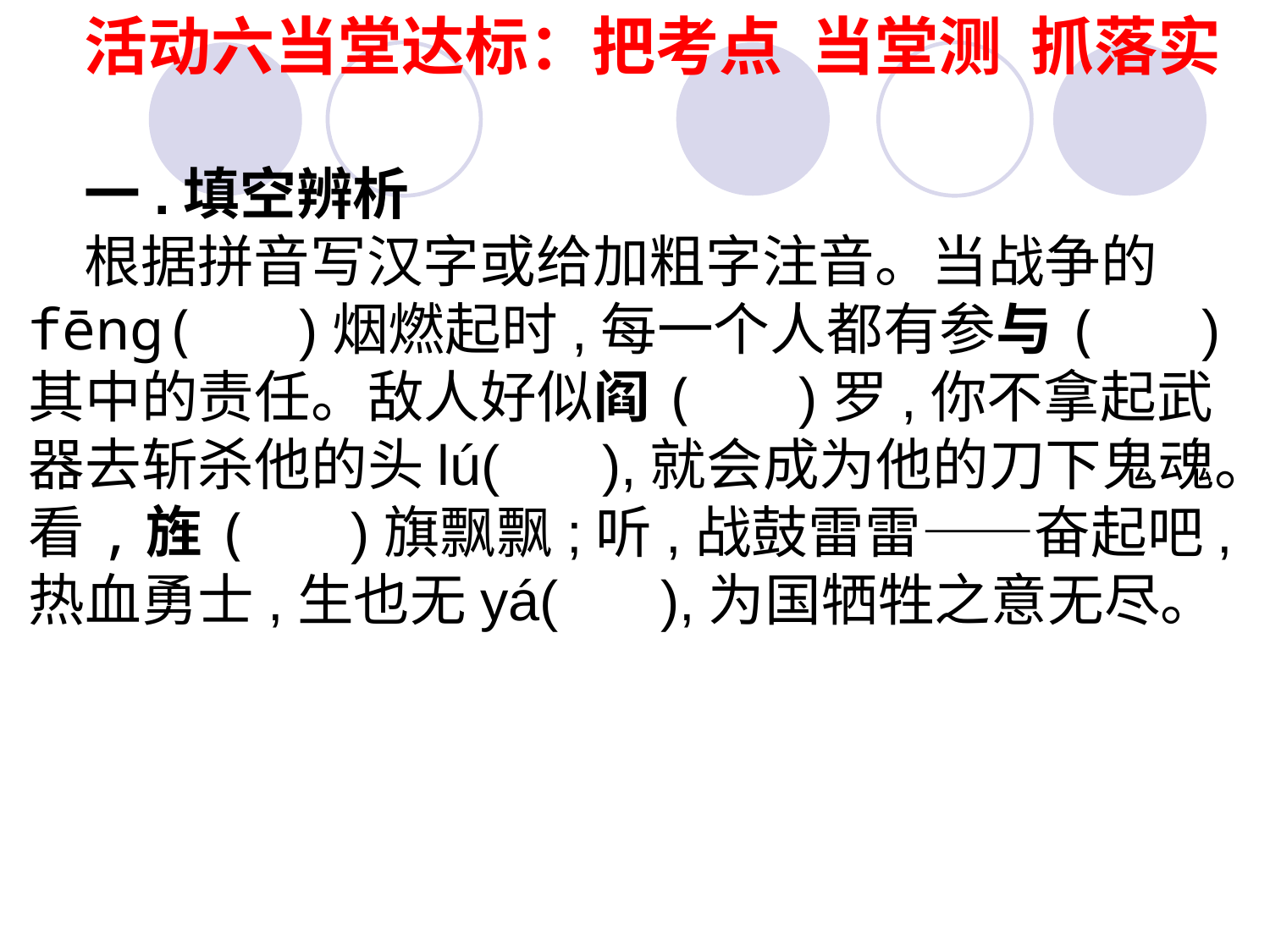

活动六当堂达标：把考点  当堂测  抓落实

一.填空辨析
根据拼音写汉字或给加粗字注音。当战争的fēng(   )烟燃起时,每一个人都有参与(   )其中的责任。敌人好似阎(   )罗,你不拿起武器去斩杀他的头lú(   ),就会成为他的刀下鬼魂。看,旌(   )旗飘飘;听,战鼓雷雷——奋起吧,热血勇士,生也无yá(   ),为国牺牲之意无尽。